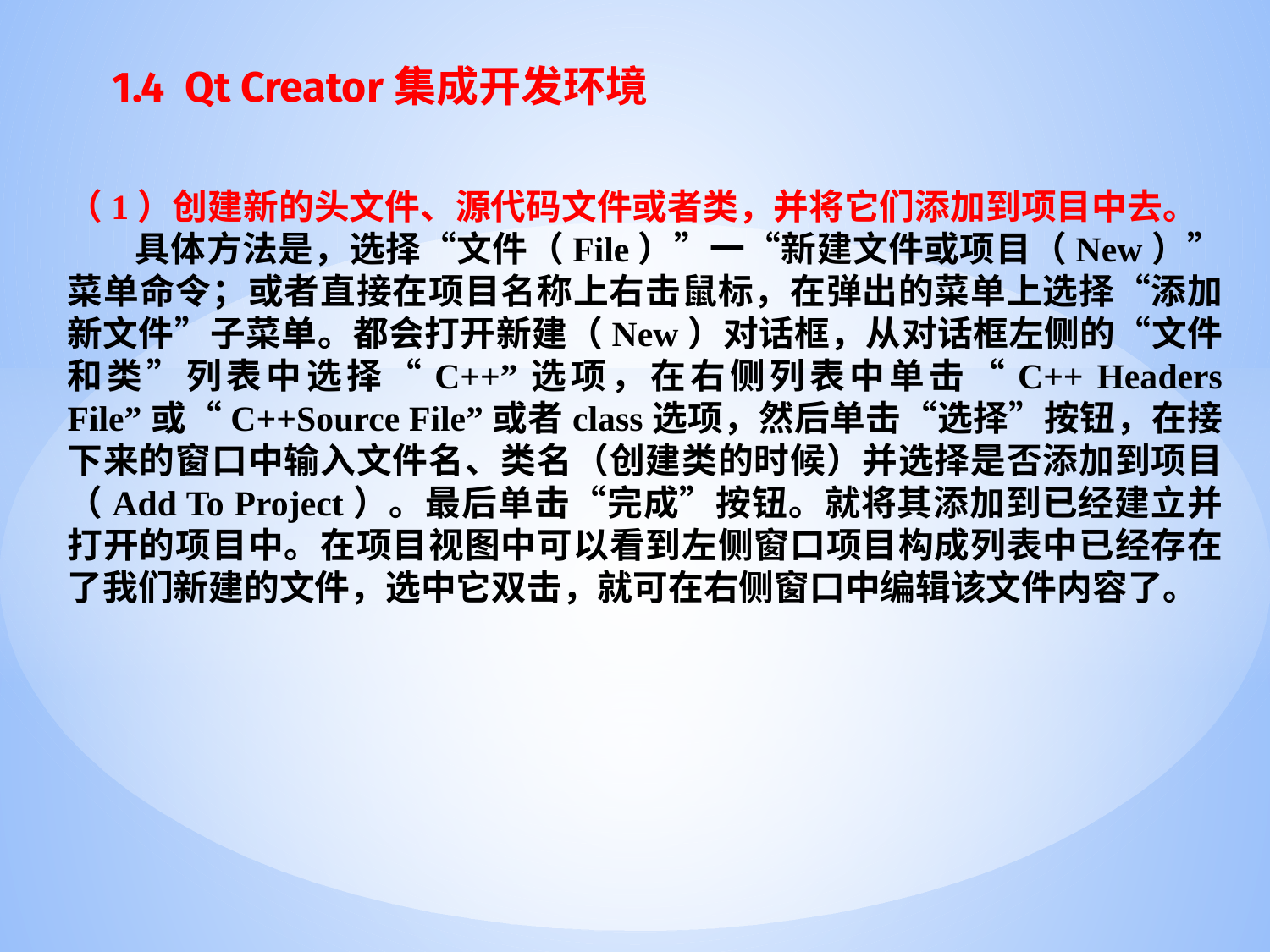

1.4  Qt Creator集成开发环境
（1）创建新的头文件、源代码文件或者类，并将它们添加到项目中去。
       具体方法是，选择“文件（File）”一“新建文件或项目（New）”菜单命令；或者直接在项目名称上右击鼠标，在弹出的菜单上选择“添加新文件”子菜单。都会打开新建（New）对话框，从对话框左侧的“文件和类”列表中选择“C++”选项，在右侧列表中单击“C++ Headers File”或“C++Source File”或者class选项，然后单击“选择”按钮，在接下来的窗口中输入文件名、类名（创建类的时候）并选择是否添加到项目（Add To Project）。最后单击“完成”按钮。就将其添加到已经建立并打开的项目中。在项目视图中可以看到左侧窗口项目构成列表中已经存在了我们新建的文件，选中它双击，就可在右侧窗口中编辑该文件内容了。